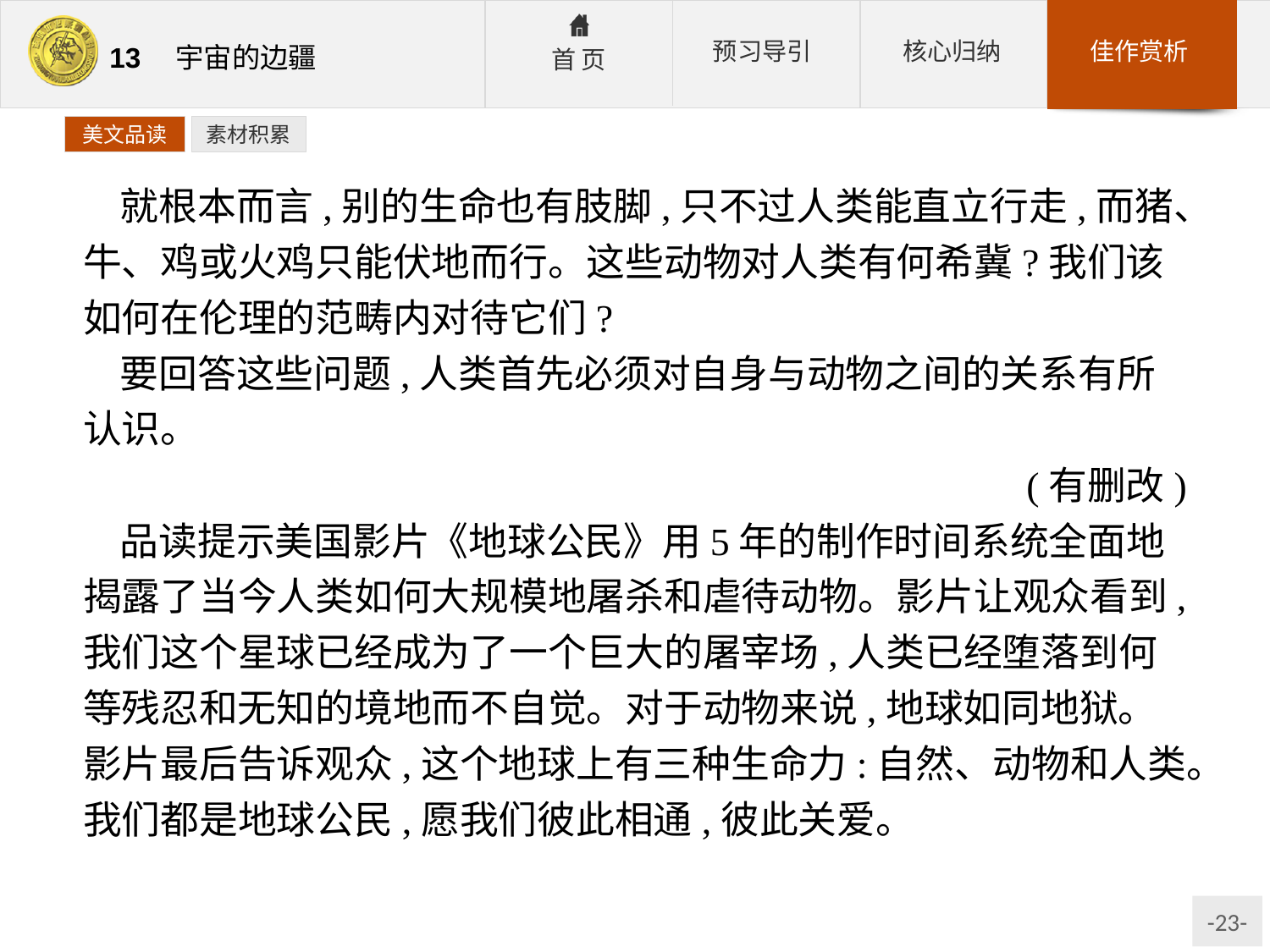

美文品读
素材积累
就根本而言,别的生命也有肢脚,只不过人类能直立行走,而猪、牛、鸡或火鸡只能伏地而行。这些动物对人类有何希冀?我们该如何在伦理的范畴内对待它们?
要回答这些问题,人类首先必须对自身与动物之间的关系有所认识。
(有删改)
品读提示美国影片《地球公民》用5年的制作时间系统全面地揭露了当今人类如何大规模地屠杀和虐待动物。影片让观众看到,我们这个星球已经成为了一个巨大的屠宰场,人类已经堕落到何等残忍和无知的境地而不自觉。对于动物来说,地球如同地狱。影片最后告诉观众,这个地球上有三种生命力:自然、动物和人类。我们都是地球公民,愿我们彼此相通,彼此关爱。